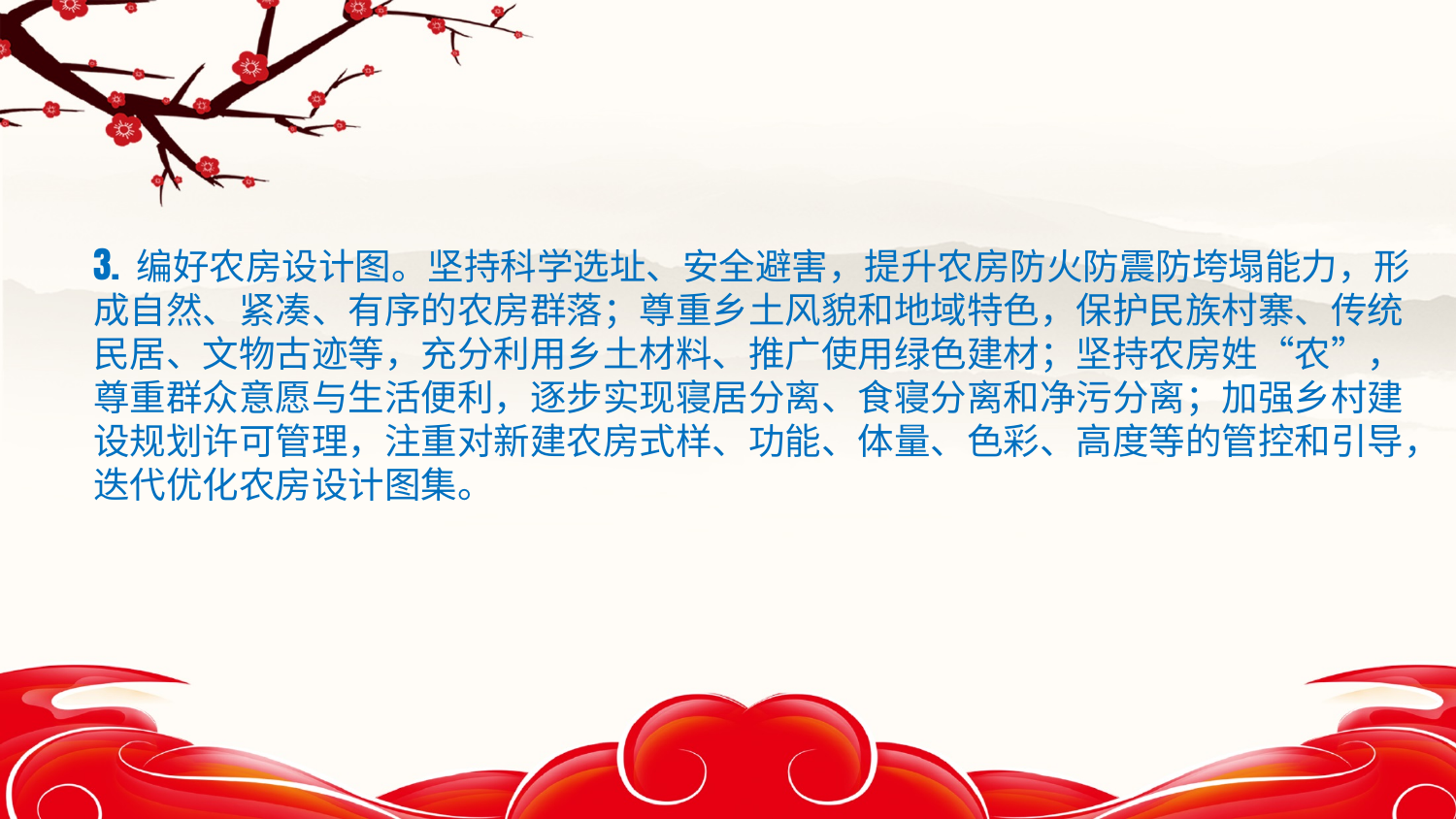

3. 编好农房设计图。坚持科学选址、安全避害，提升农房防火防震防垮塌能力，形成自然、紧凑、有序的农房群落；尊重乡土风貌和地域特色，保护民族村寨、传统民居、文物古迹等，充分利用乡土材料、推广使用绿色建材；坚持农房姓“农”，尊重群众意愿与生活便利，逐步实现寝居分离、食寝分离和净污分离；加强乡村建设规划许可管理，注重对新建农房式样、功能、体量、色彩、高度等的管控和引导，迭代优化农房设计图集。